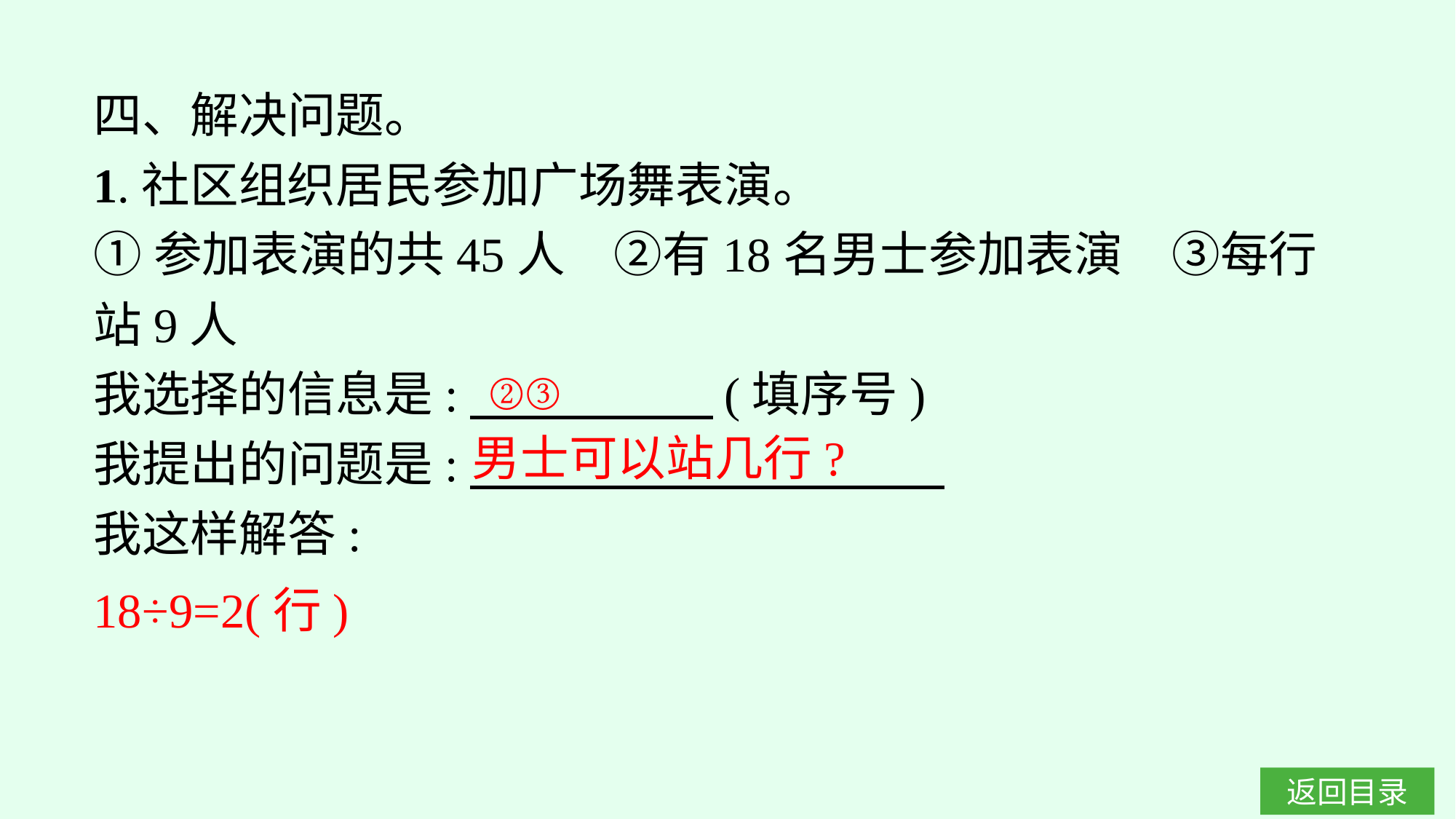

四、解决问题。
1.社区组织居民参加广场舞表演。
①参加表演的共45人　②有18名男士参加表演　③每行站9人
我选择的信息是:　　　　　(填序号)
我提出的问题是:
我这样解答:
②③
男士可以站几行?
18÷9=2(行)